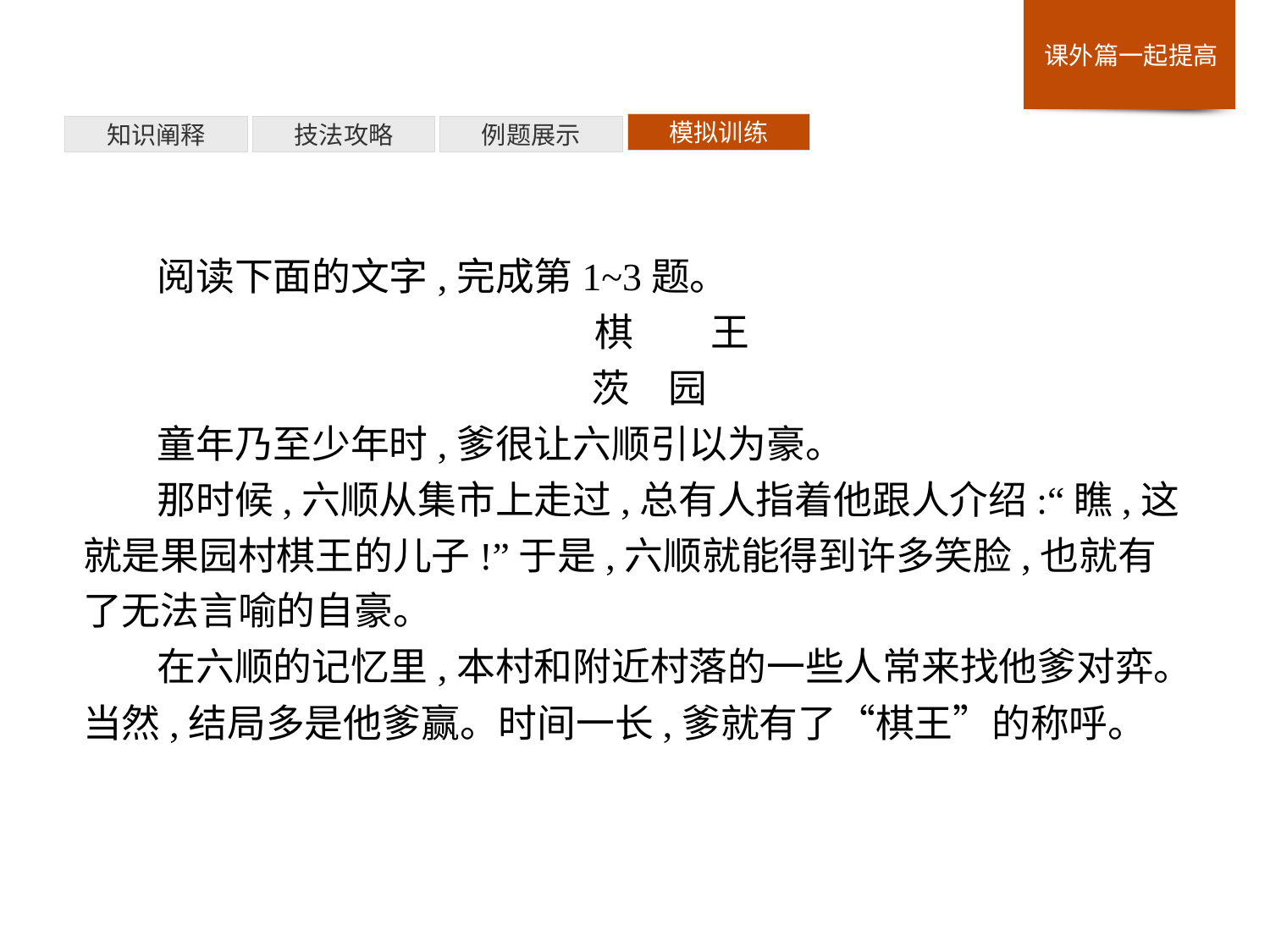

模拟训练
例题展示
技法攻略
知识阐释
阅读下面的文字,完成第1~3题。
棋　　王
                                              	茨　园
童年乃至少年时,爹很让六顺引以为豪。
那时候,六顺从集市上走过,总有人指着他跟人介绍:“瞧,这就是果园村棋王的儿子!”于是,六顺就能得到许多笑脸,也就有了无法言喻的自豪。
在六顺的记忆里,本村和附近村落的一些人常来找他爹对弈。当然,结局多是他爹赢。时间一长,爹就有了“棋王”的称呼。